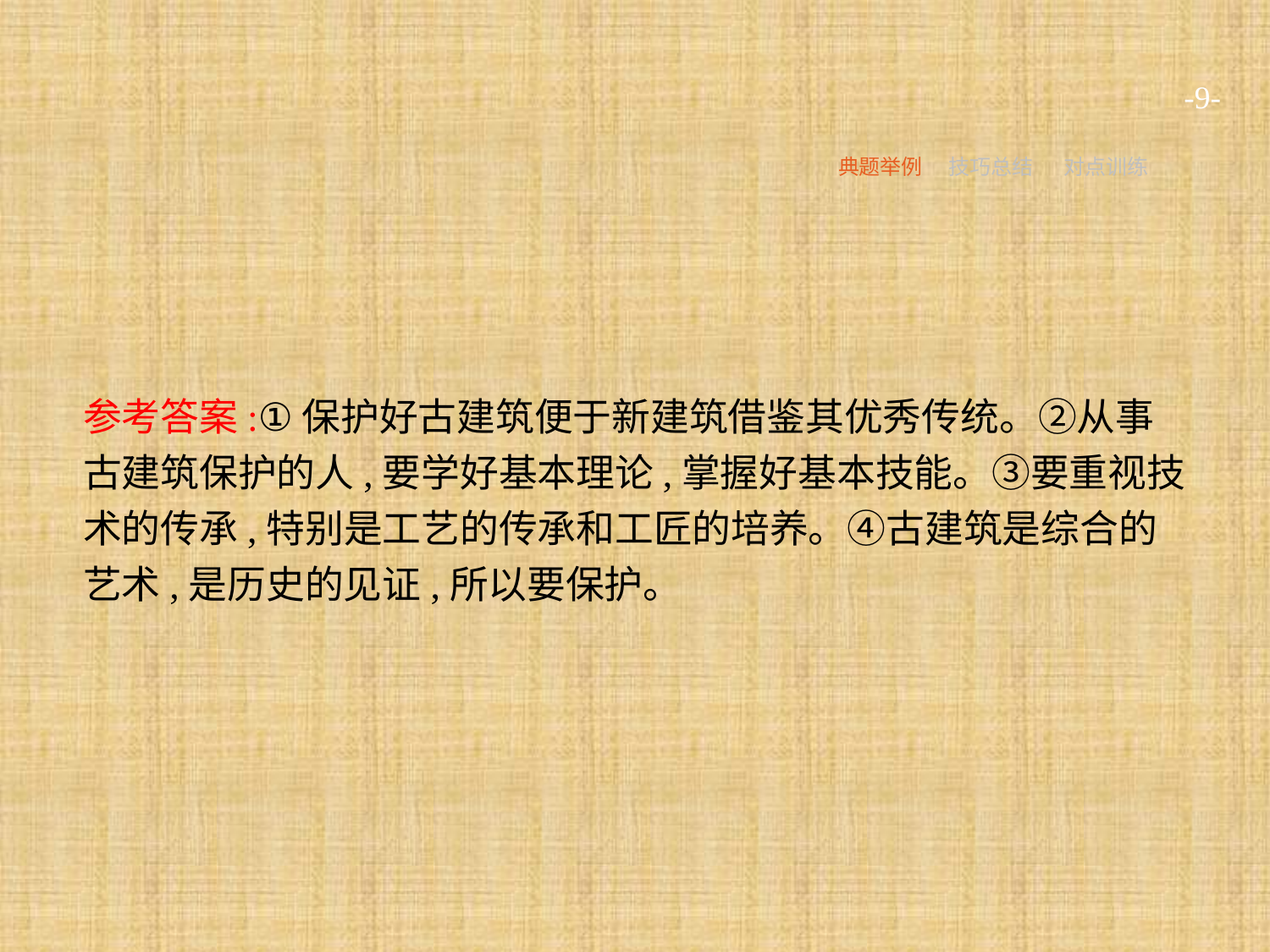

-9-
典题举例
技巧总结
对点训练
参考答案:①保护好古建筑便于新建筑借鉴其优秀传统。②从事古建筑保护的人,要学好基本理论,掌握好基本技能。③要重视技术的传承,特别是工艺的传承和工匠的培养。④古建筑是综合的艺术,是历史的见证,所以要保护。